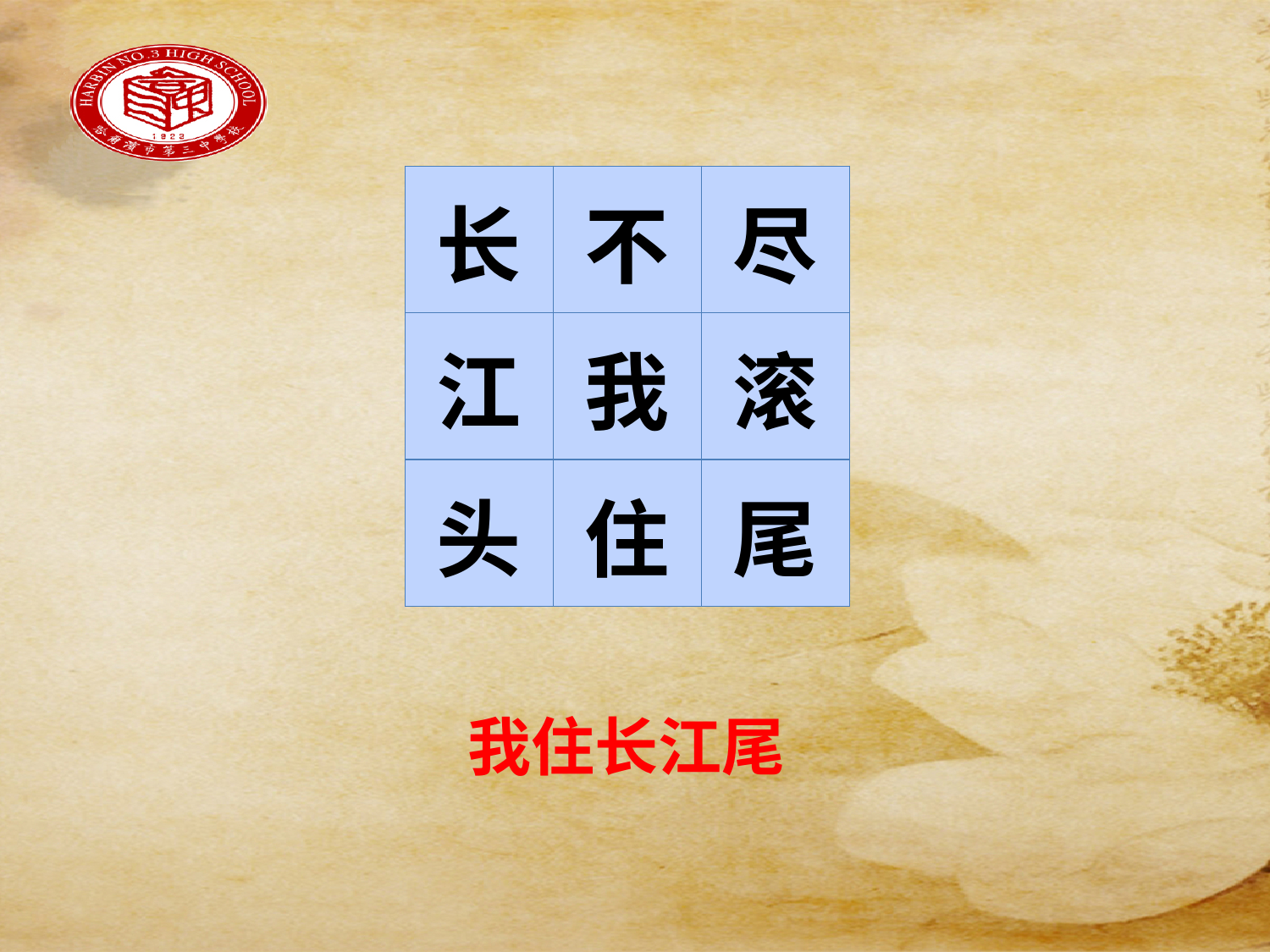

#
| 长 | 不 | 尽 |
| --- | --- | --- |
| 江 | 我 | 滚 |
| 头 | 住 | 尾 |
我住长江尾